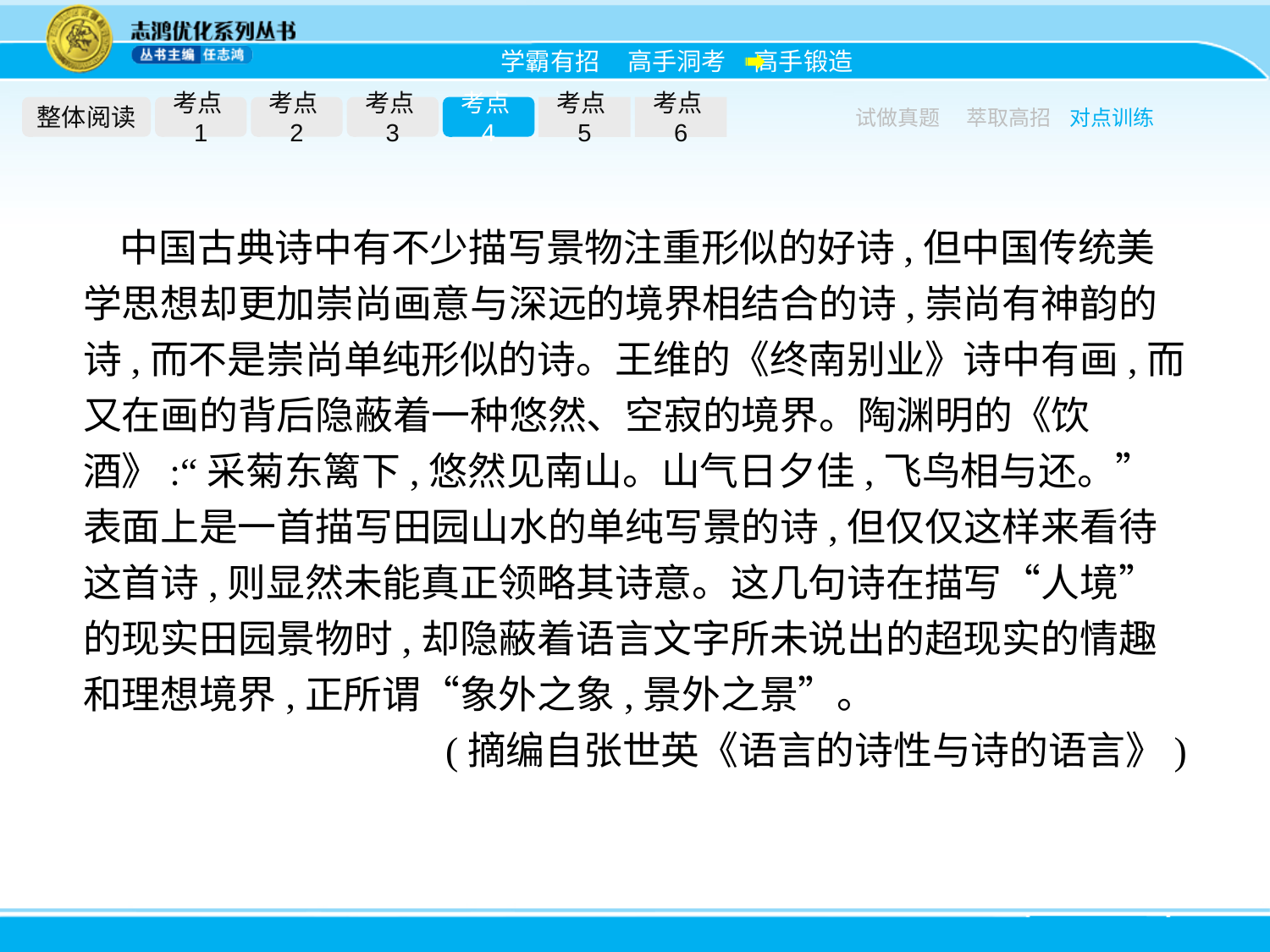

整体阅读
考点1
考点2
考点3
考点4
考点5
考点6
试做真题
萃取高招
对点训练
中国古典诗中有不少描写景物注重形似的好诗,但中国传统美学思想却更加崇尚画意与深远的境界相结合的诗,崇尚有神韵的诗,而不是崇尚单纯形似的诗。王维的《终南别业》诗中有画,而又在画的背后隐蔽着一种悠然、空寂的境界。陶渊明的《饮酒》:“采菊东篱下,悠然见南山。山气日夕佳,飞鸟相与还。”表面上是一首描写田园山水的单纯写景的诗,但仅仅这样来看待这首诗,则显然未能真正领略其诗意。这几句诗在描写“人境”的现实田园景物时,却隐蔽着语言文字所未说出的超现实的情趣和理想境界,正所谓“象外之象,景外之景”。
(摘编自张世英《语言的诗性与诗的语言》)